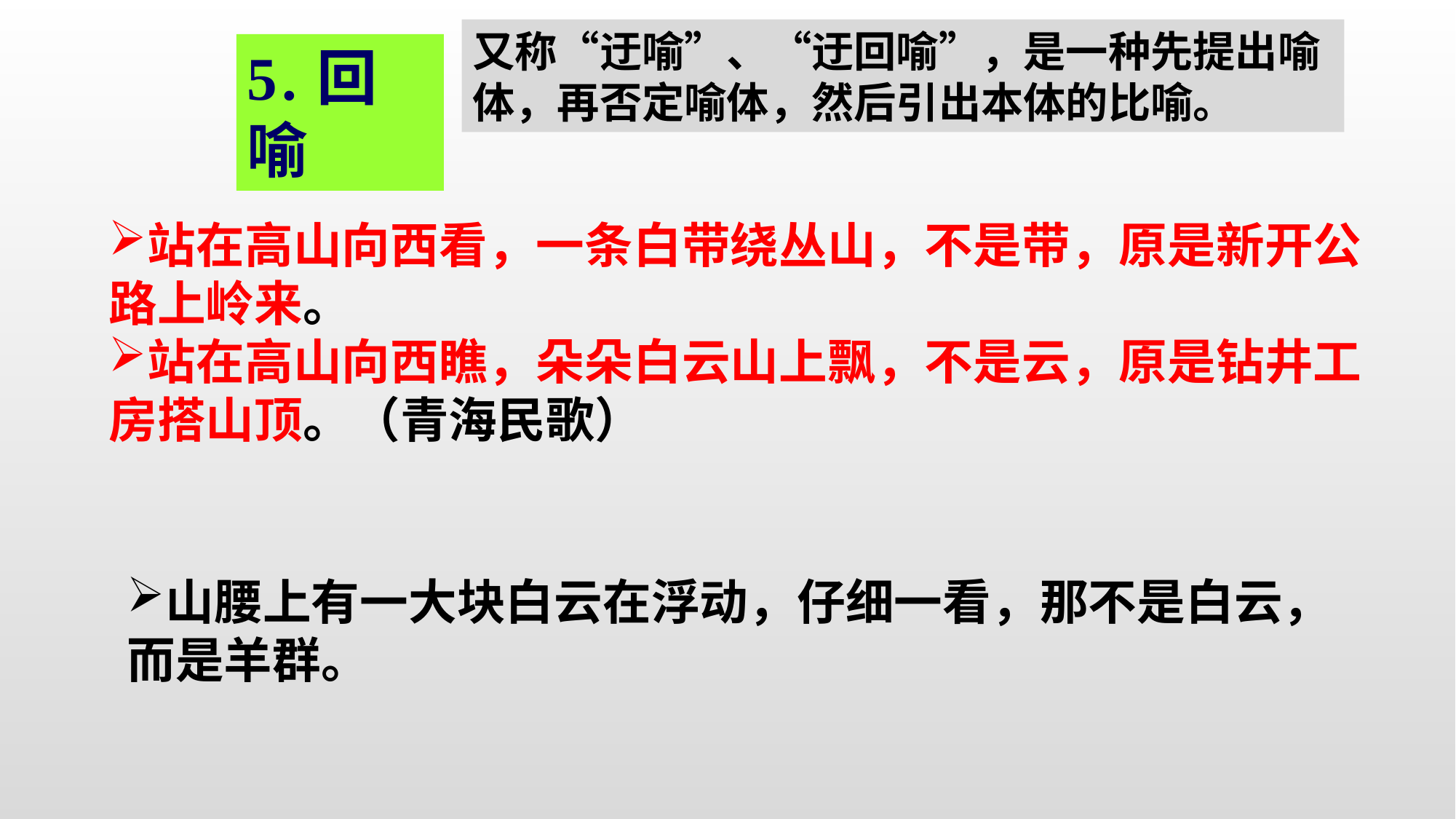

又称“迂喻”、“迂回喻”，是一种先提出喻体，再否定喻体，然后引出本体的比喻。
# 5.回喻
站在高山向西看，一条白带绕丛山，不是带，原是新开公路上岭来。
站在高山向西瞧，朵朵白云山上飘，不是云，原是钻井工房搭山顶。（青海民歌）
山腰上有一大块白云在浮动，仔细一看，那不是白云，而是羊群。